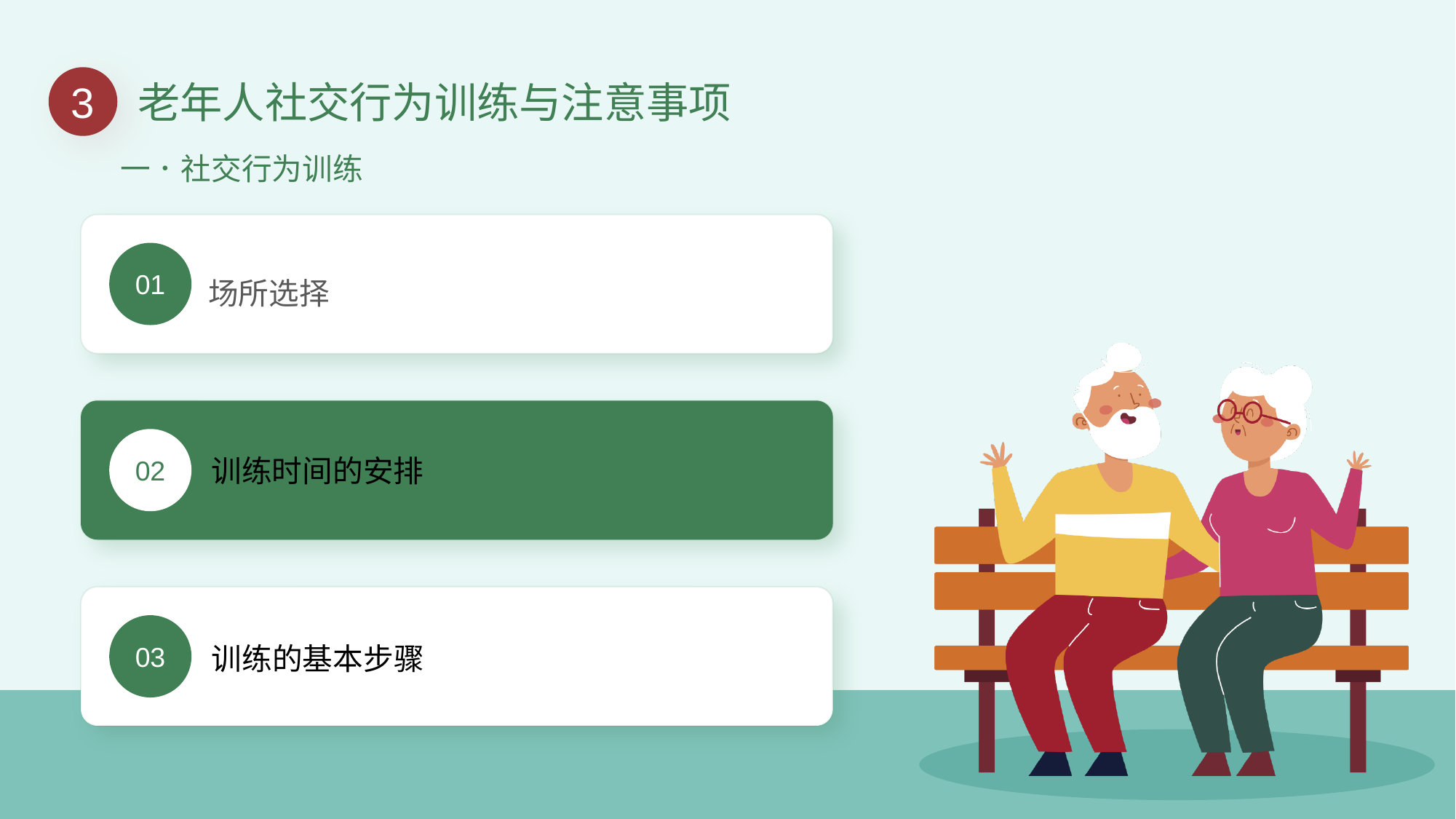

3
老年人社交行为训练与注意事项
一．社交行为训练

01
场所选择

02
训练时间的安排

03
训练的基本步骤